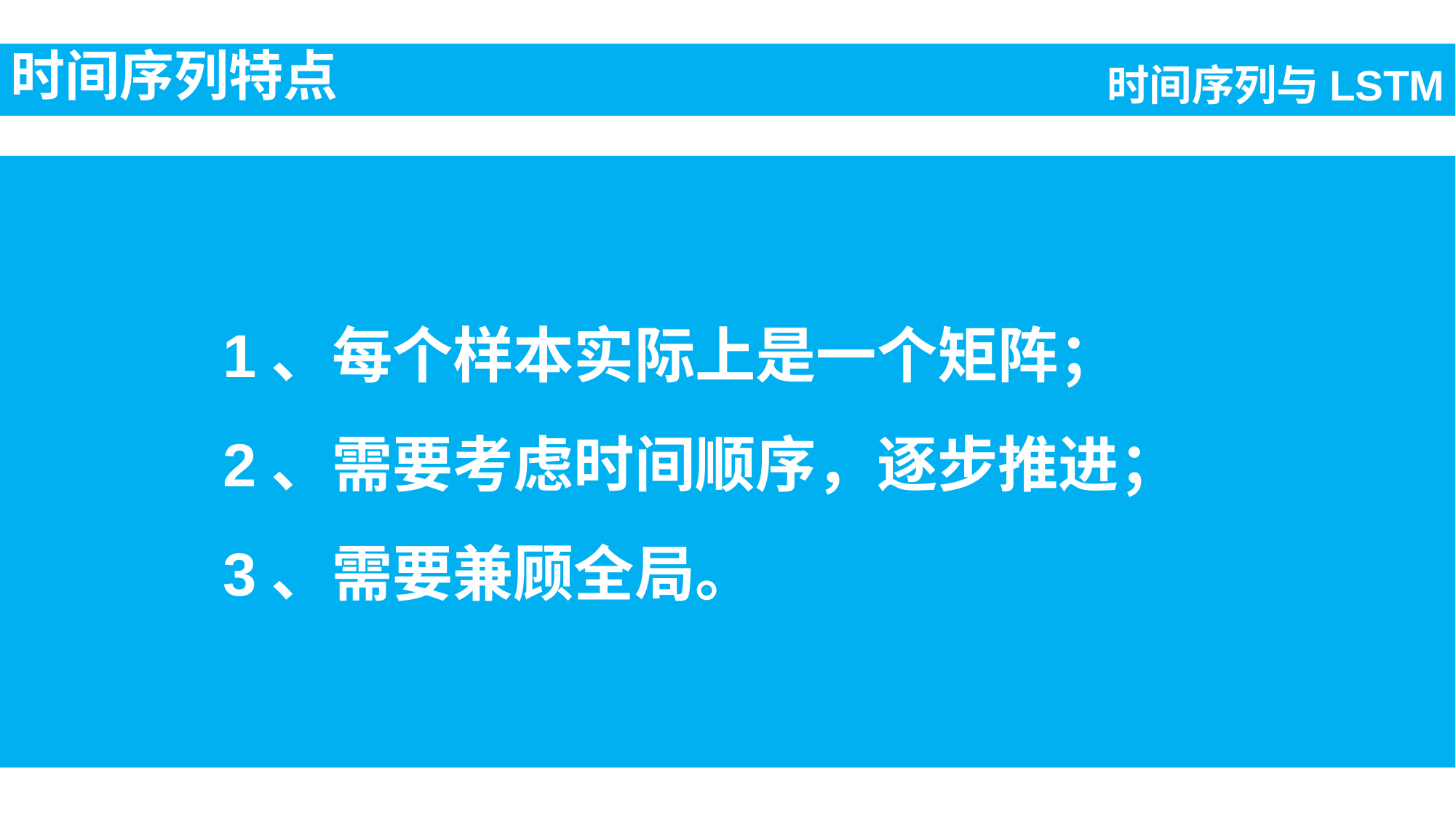

时间序列特点
时间序列与LSTM
1、每个样本实际上是一个矩阵；
2、需要考虑时间顺序，逐步推进；
3、需要兼顾全局。